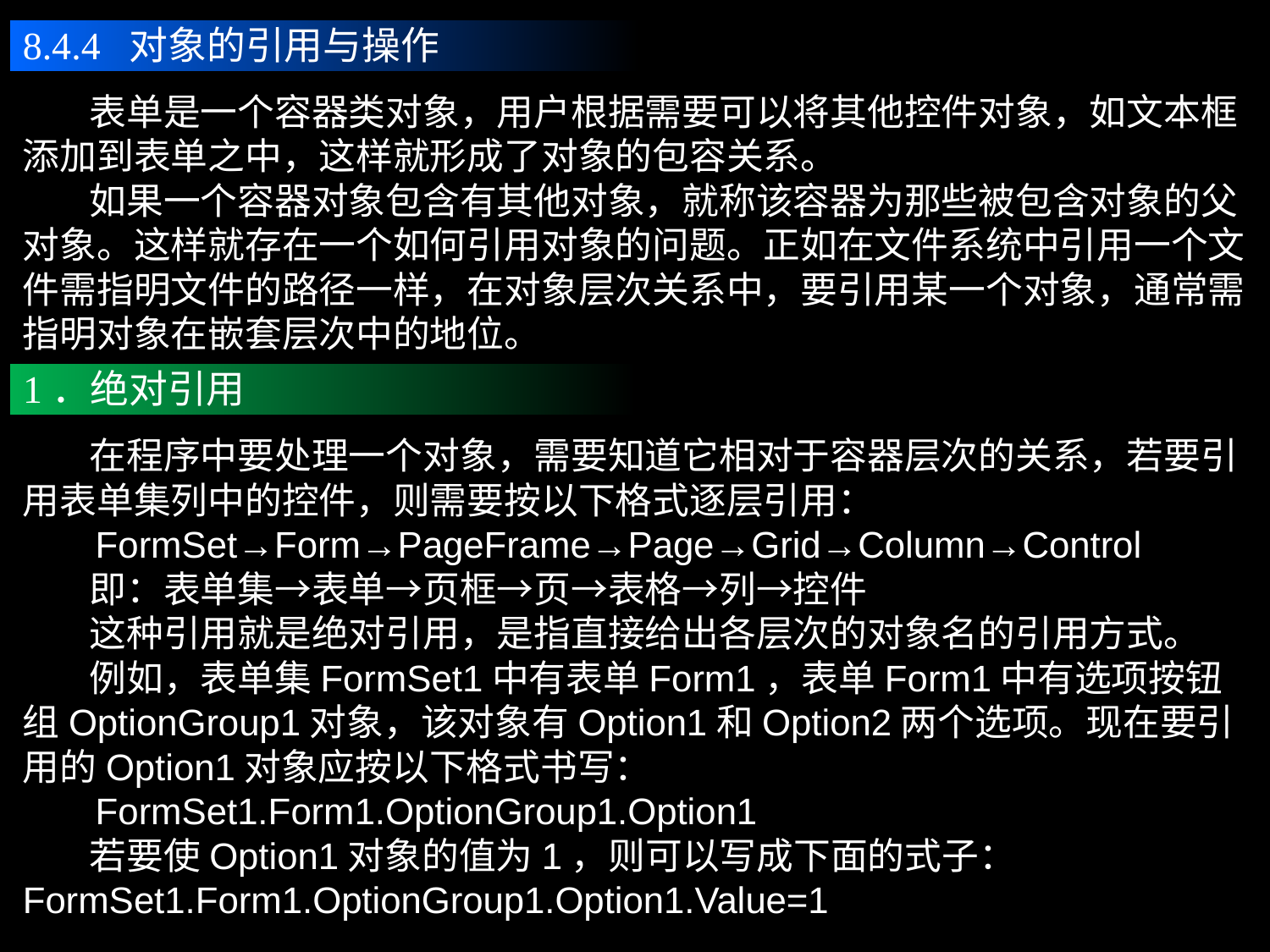

8.4.4  对象的引用与操作
       表单是一个容器类对象，用户根据需要可以将其他控件对象，如文本框添加到表单之中，这样就形成了对象的包容关系。
       如果一个容器对象包含有其他对象，就称该容器为那些被包含对象的父对象。这样就存在一个如何引用对象的问题。正如在文件系统中引用一个文件需指明文件的路径一样，在对象层次关系中，要引用某一个对象，通常需指明对象在嵌套层次中的地位。
1．绝对引用
       在程序中要处理一个对象，需要知道它相对于容器层次的关系，若要引用表单集列中的控件，则需要按以下格式逐层引用：
       FormSet→Form→PageFrame→Page→Grid→Column→Control
       即：表单集→表单→页框→页→表格→列→控件
       这种引用就是绝对引用，是指直接给出各层次的对象名的引用方式。
       例如，表单集FormSet1中有表单Form1，表单Form1中有选项按钮组OptionGroup1对象，该对象有Option1和Option2两个选项。现在要引用的Option1对象应按以下格式书写：
       FormSet1.Form1.OptionGroup1.Option1
       若要使Option1对象的值为1，则可以写成下面的式子：
FormSet1.Form1.OptionGroup1.Option1.Value=1